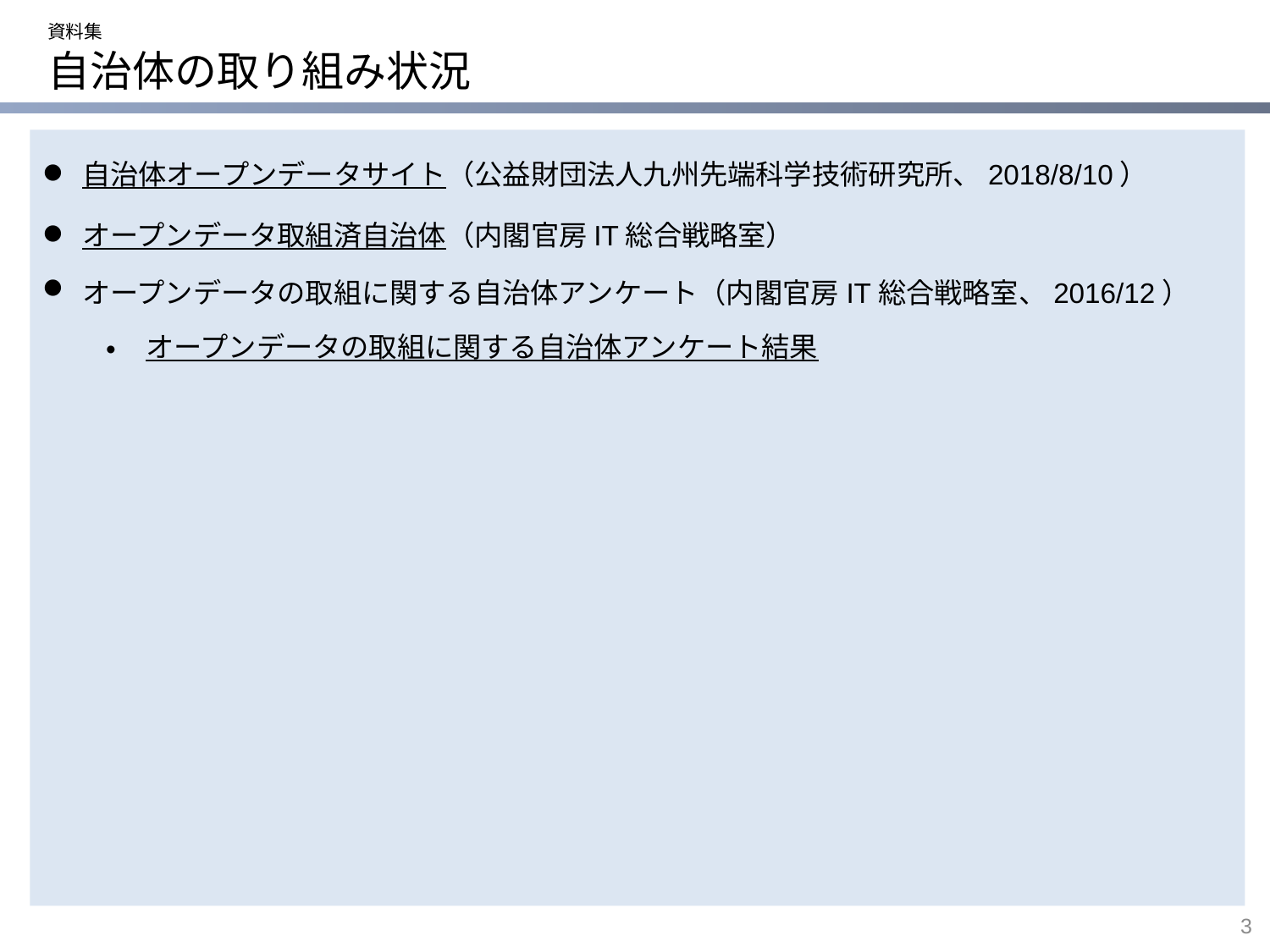

資料集
# 自治体の取り組み状況
自治体オープンデータサイト（公益財団法人九州先端科学技術研究所、2018/8/10）
オープンデータ取組済自治体（内閣官房IT総合戦略室）
オープンデータの取組に関する自治体アンケート（内閣官房IT総合戦略室、2016/12）
オープンデータの取組に関する自治体アンケート結果
3